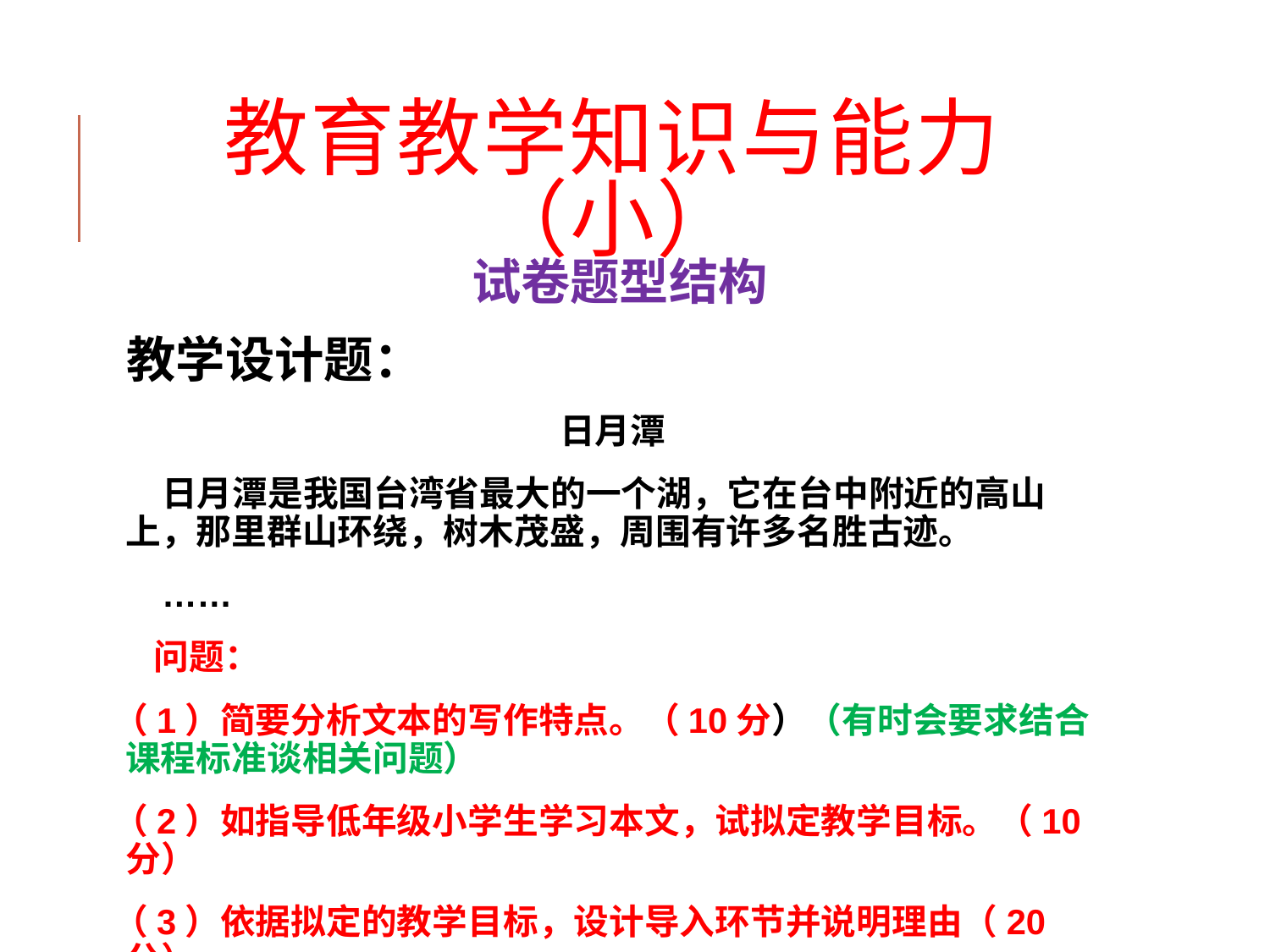

教育教学知识与能力（小）
试卷题型结构
教学设计题：
日月潭
     日月潭是我国台湾省最大的一个湖，它在台中附近的高山上，那里群山环绕，树木茂盛，周围有许多名胜古迹。
     ……
    问题：
（1）简要分析文本的写作特点。（10分）（有时会要求结合课程标准谈相关问题）
（2）如指导低年级小学生学习本文，试拟定教学目标。（10分）
（3）依据拟定的教学目标，设计导入环节并说明理由（20分）